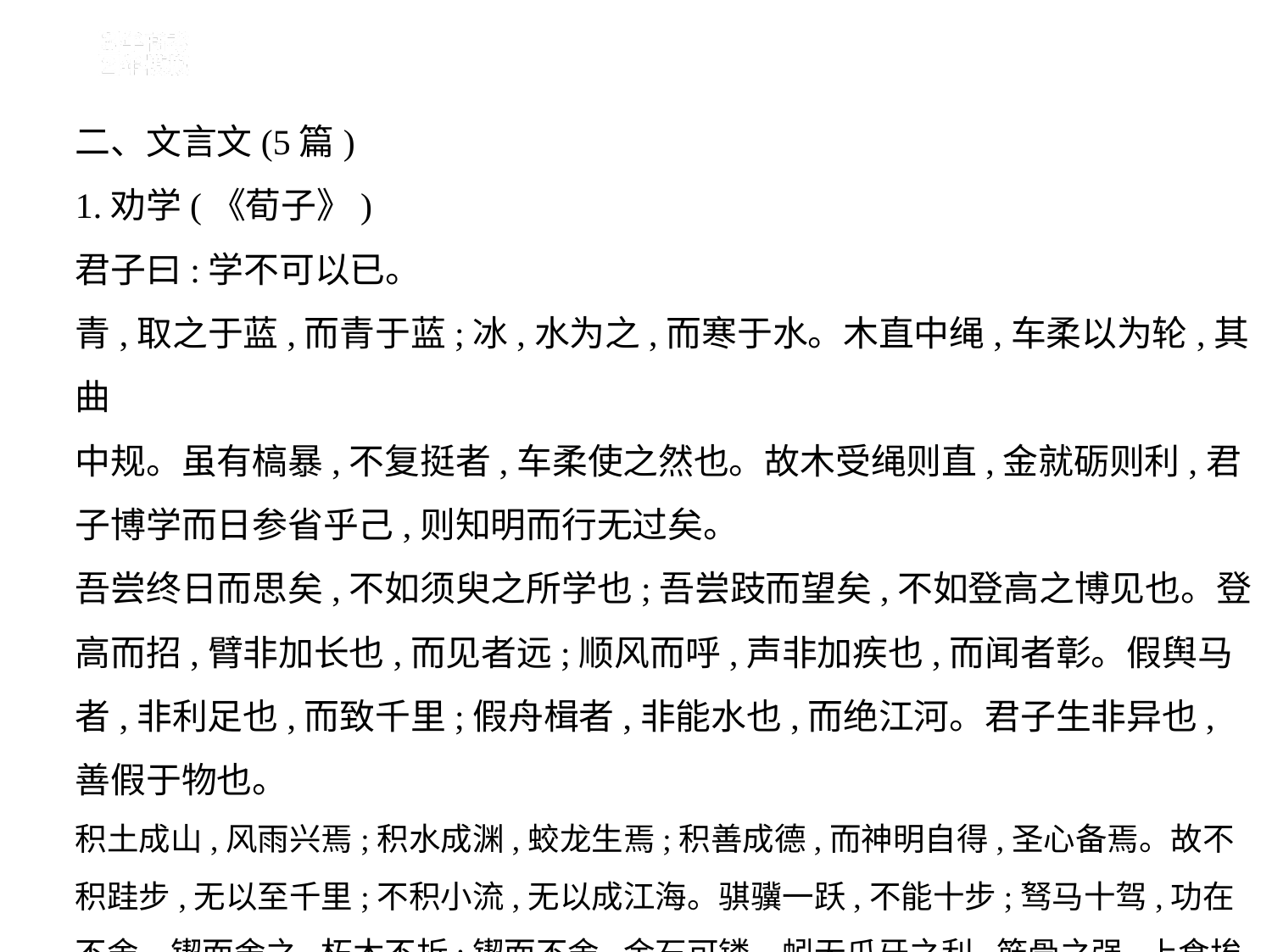

二、文言文(5篇)
1.劝学(《荀子》)
君子曰:学不可以已。
青,取之于蓝,而青于蓝;冰,水为之,而寒于水。木直中绳,车柔以为轮,其曲
中规。虽有槁暴,不复挺者,车柔使之然也。故木受绳则直,金就砺则利,君
子博学而日参省乎己,则知明而行无过矣。
吾尝终日而思矣,不如须臾之所学也;吾尝跂而望矣,不如登高之博见也。登高而招,臂非加长也,而见者远;顺风而呼,声非加疾也,而闻者彰。假舆马者,非利足也,而致千里;假舟楫者,非能水也,而绝江河。君子生非异也,善假于物也。
积土成山,风雨兴焉;积水成渊,蛟龙生焉;积善成德,而神明自得,圣心备焉。故不积跬步,无以至千里;不积小流,无以成江海。骐骥一跃,不能十步;驽马十驾,功在不舍。锲而舍之,朽木不折;锲而不舍,金石可镂。蚓无爪牙之利,筋骨之强,上食埃土,下饮黄泉,用心一也。蟹六跪而二螯,非蛇鳝之穴无可寄托者,用心躁也。